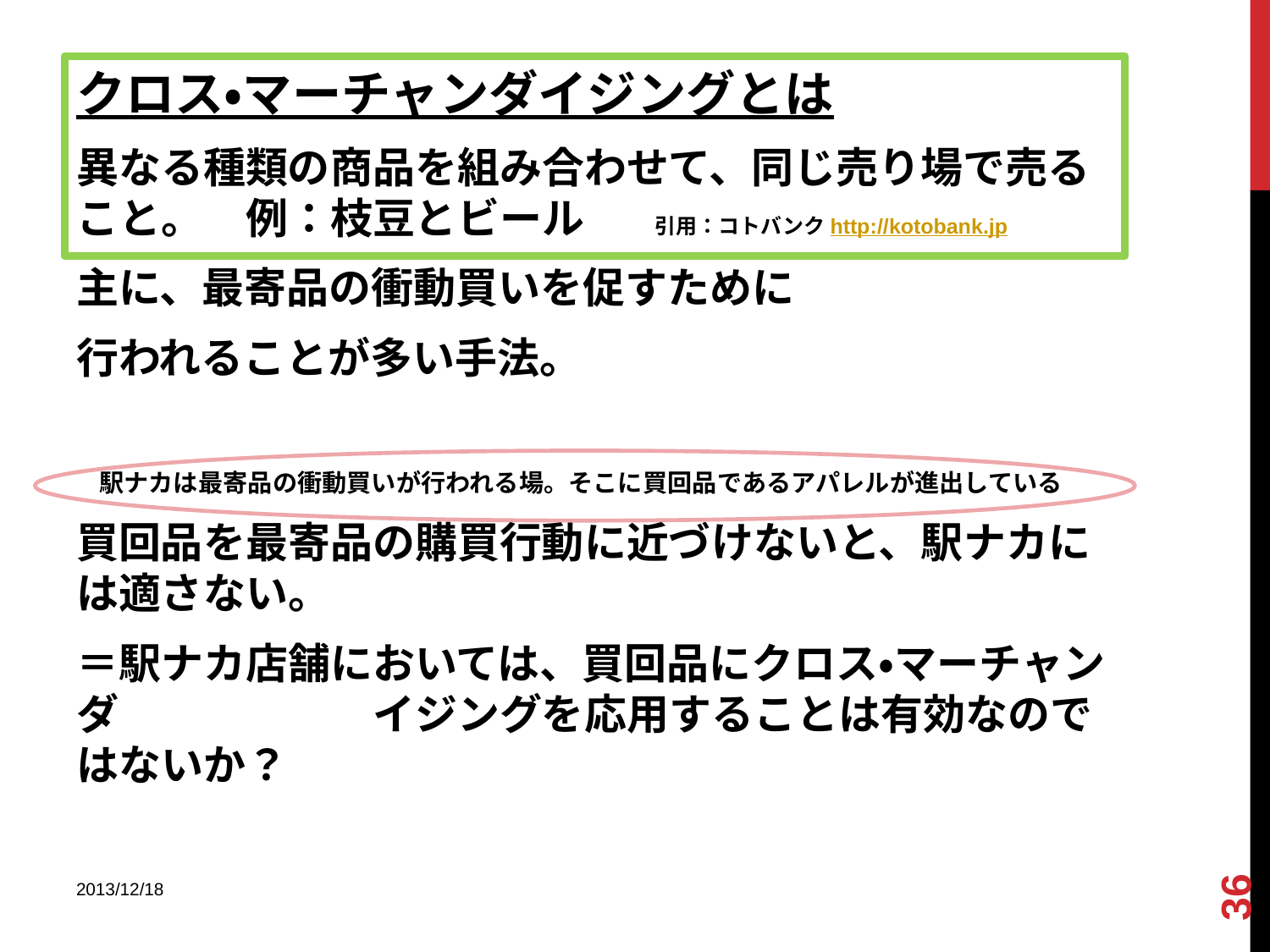

#
クロス・マーチャンダイジングとは
異なる種類の商品を組み合わせて、同じ売り場で売ること。　例：枝豆とビール　　引用：コトバンクhttp://kotobank.jp
主に、最寄品の衝動買いを促すために
行われることが多い手法。

   駅ナカは最寄品の衝動買いが行われる場。そこに買回品であるアパレルが進出している
買回品を最寄品の購買行動に近づけないと、駅ナカには適さない。
＝駅ナカ店舗においては、買回品にクロス・マーチャンダ　　　　　　イジングを応用することは有効なのではないか？

36
2013/12/18